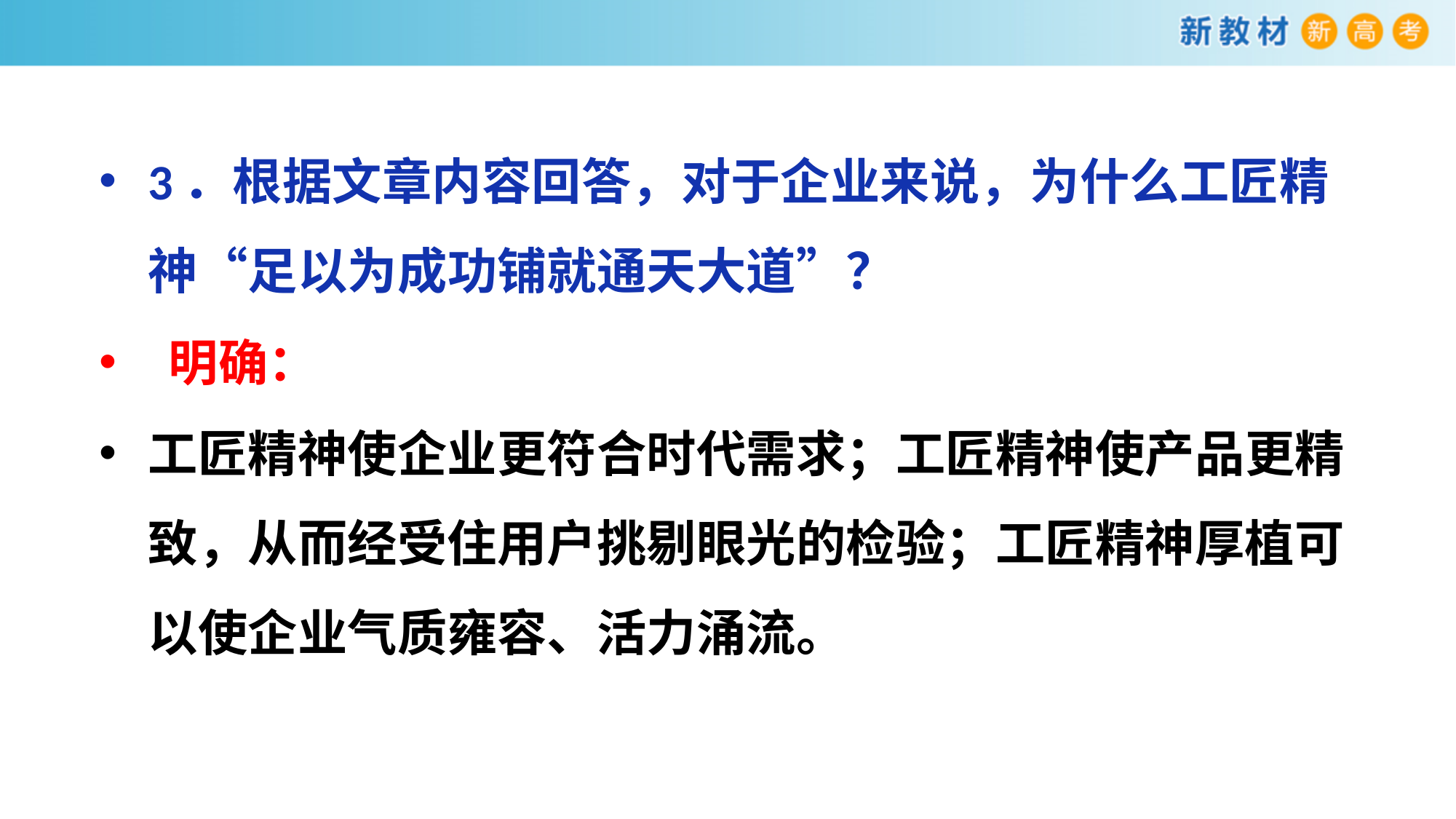

3．根据文章内容回答，对于企业来说，为什么工匠精神“足以为成功铺就通天大道”？
 明确：
工匠精神使企业更符合时代需求；工匠精神使产品更精致，从而经受住用户挑剔眼光的检验；工匠精神厚植可以使企业气质雍容、活力涌流。